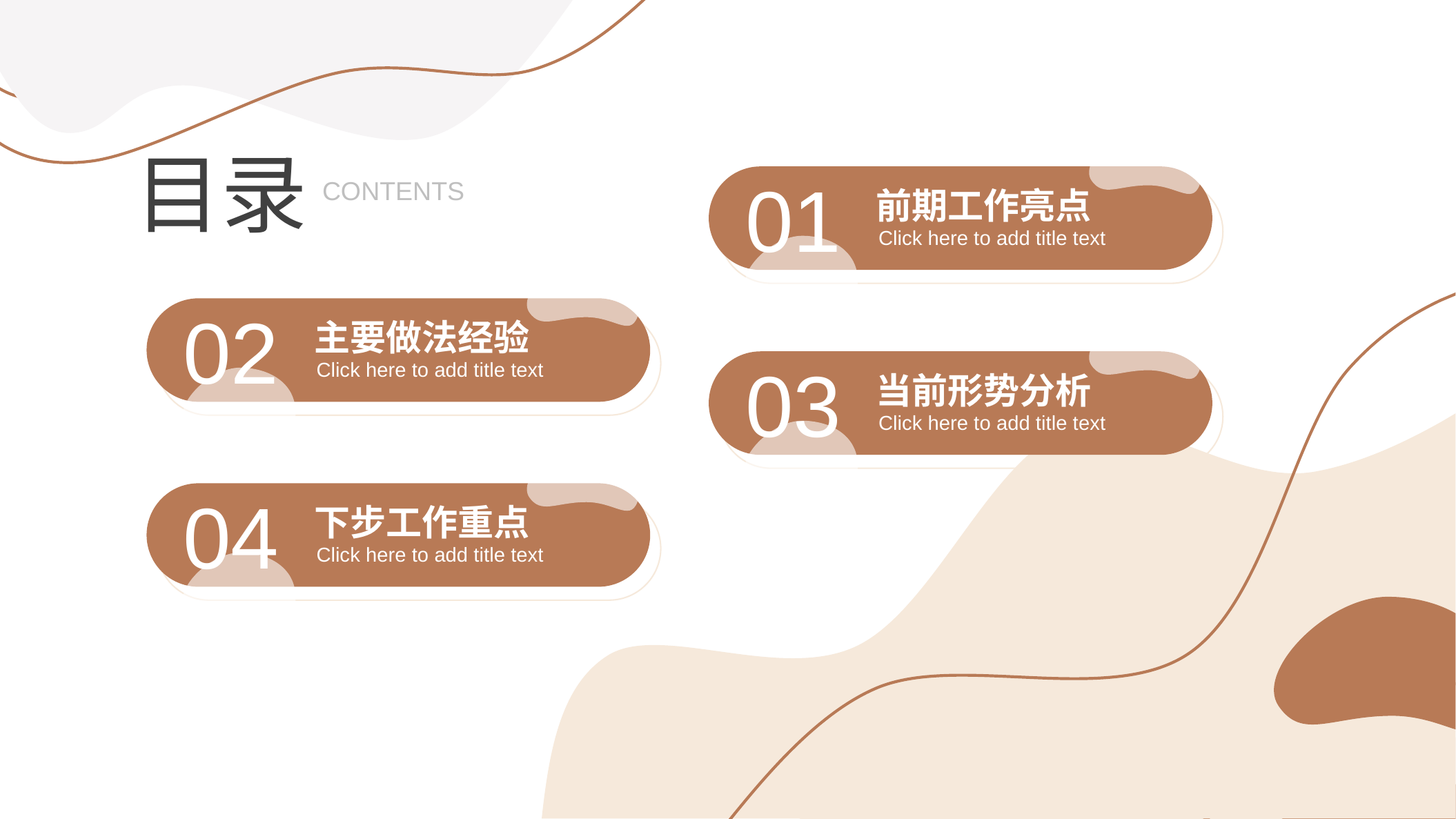

流体几何线条莫兰迪风总结汇报商务通用ppt模板

01

前期工作亮点
Click here to add title text

目录
CONTENTS

02

主要做法经验
Click here to add title text

03

当前形势分析
Click here to add title text

04

下步工作重点
Click here to add title text